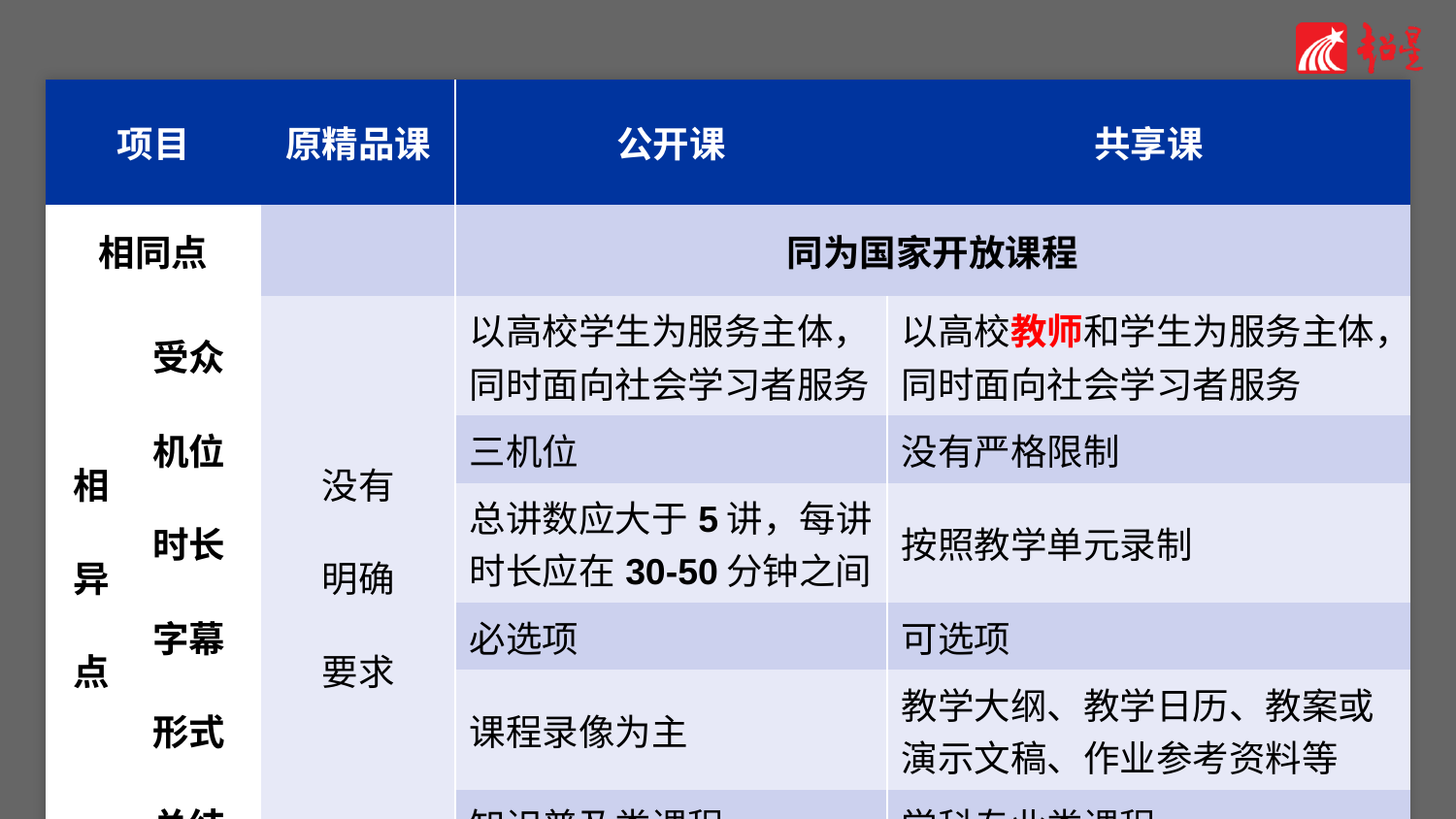

#
| 项目 |  | 原精品课 | 公开课 | 共享课 |
| --- | --- | --- | --- | --- |
| 相同点 |  |  | 同为国家开放课程 |  |
| 相 异 点 | 受众 | 没有 明确 要求 | 以高校学生为服务主体，同时面向社会学习者服务 | 以高校教师和学生为服务主体，同时面向社会学习者服务 |
|  | 机位 |  | 三机位 | 没有严格限制 |
|  | 时长 |  | 总讲数应大于5讲，每讲时长应在30-50分钟之间 | 按照教学单元录制 |
|  | 字幕 |  | 必选项 | 可选项 |
|  | 形式 |  | 课程录像为主 | 教学大纲、教学日历、教案或演示文稿、作业参考资料等 |
|  | 总结 |  | 知识普及类课程 | 学科专业类课程 |
2014/4/4